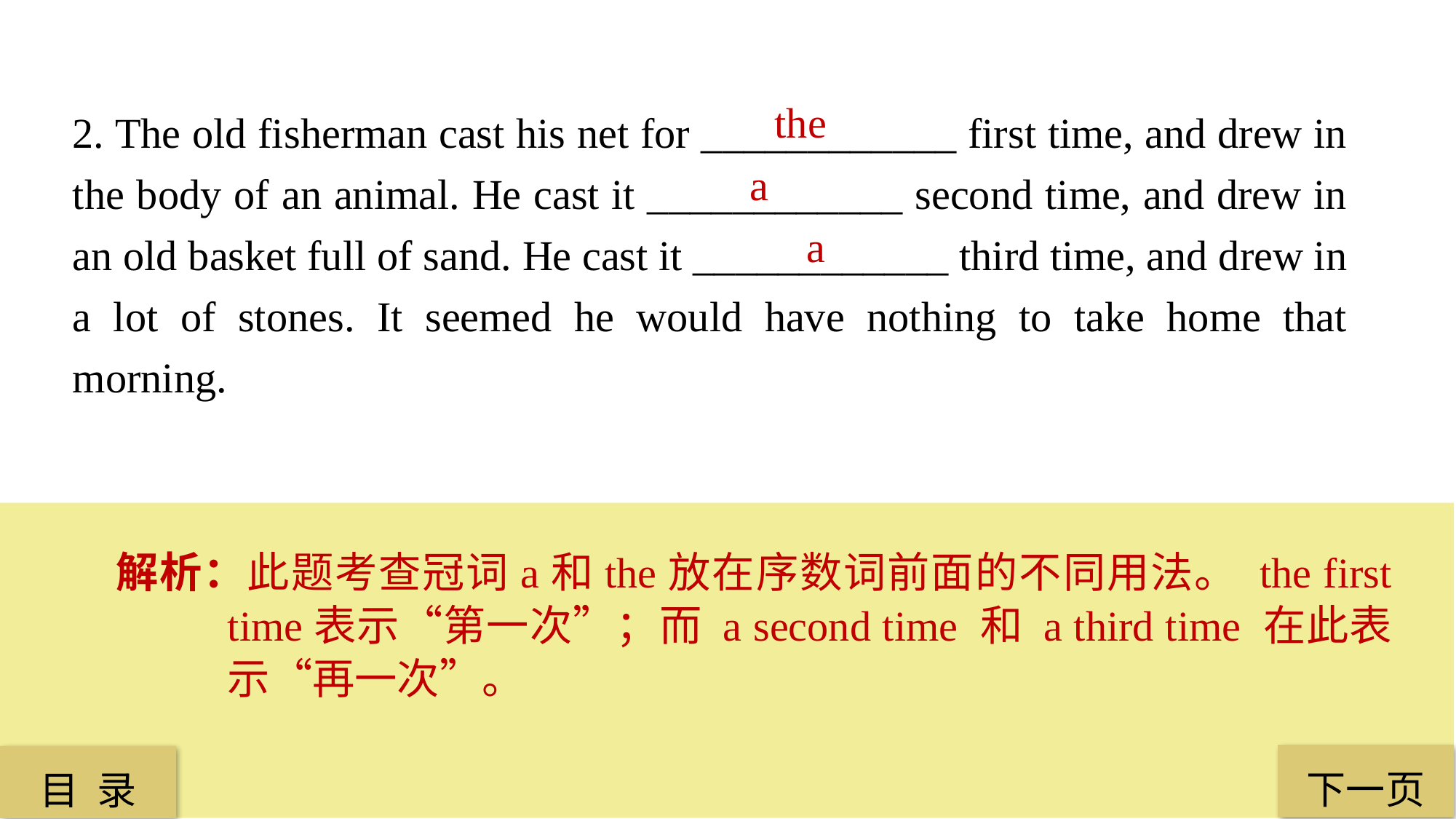

the
2. The old fisherman cast his net for ____________ first time, and drew in the body of an animal. He cast it ____________ second time, and drew in an old basket full of sand. He cast it ____________ third time, and drew in a lot of stones. It seemed he would have nothing to take home that morning.
 a
 a
解析：此题考查冠词a和the放在序数词前面的不同用法。 the first time表示“第一次”；而 a second time 和 a third time 在此表示“再一次”。